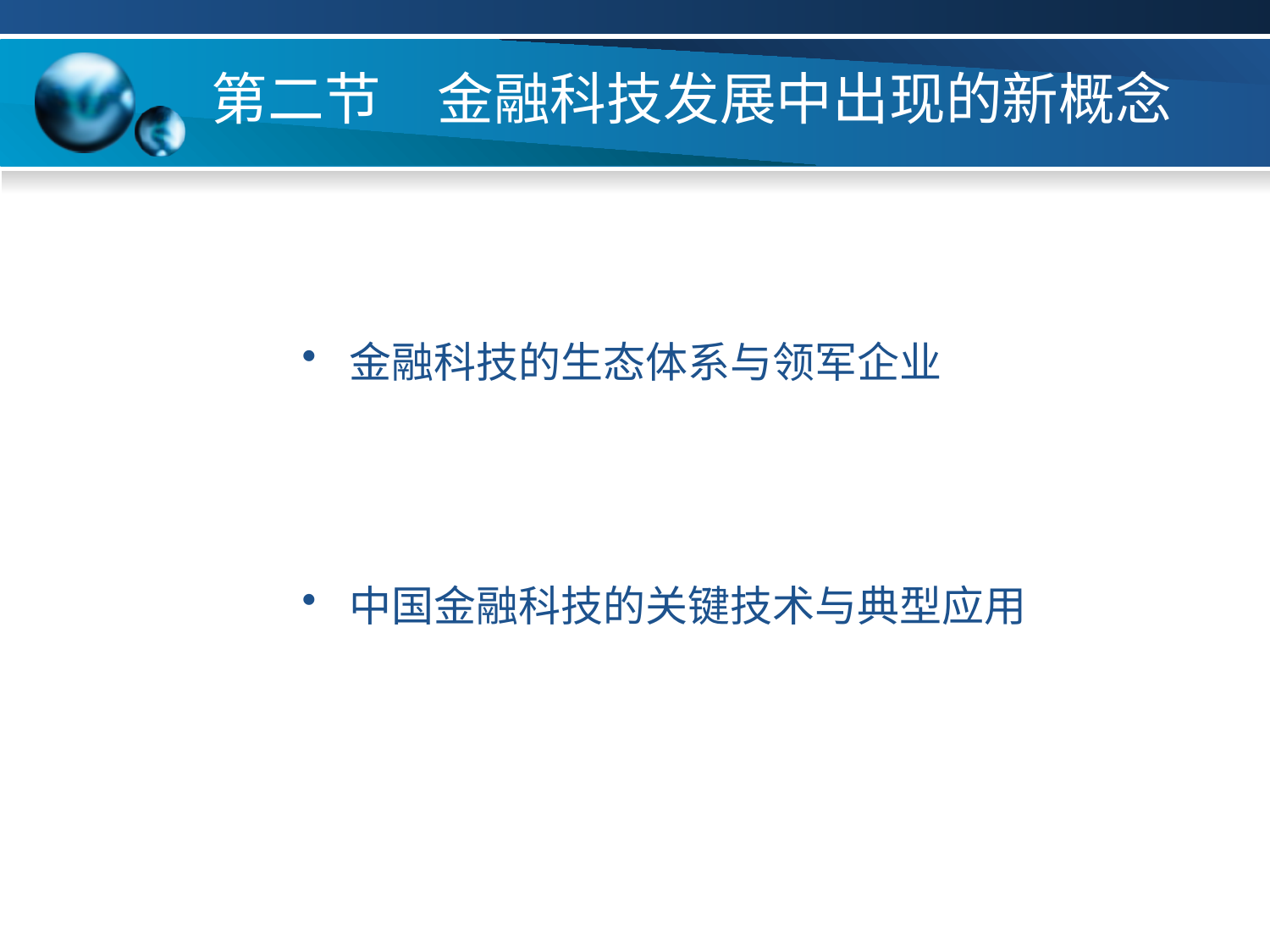

# 第二节　金融科技发展中出现的新概念
金融科技的生态体系与领军企业
中国金融科技的关键技术与典型应用